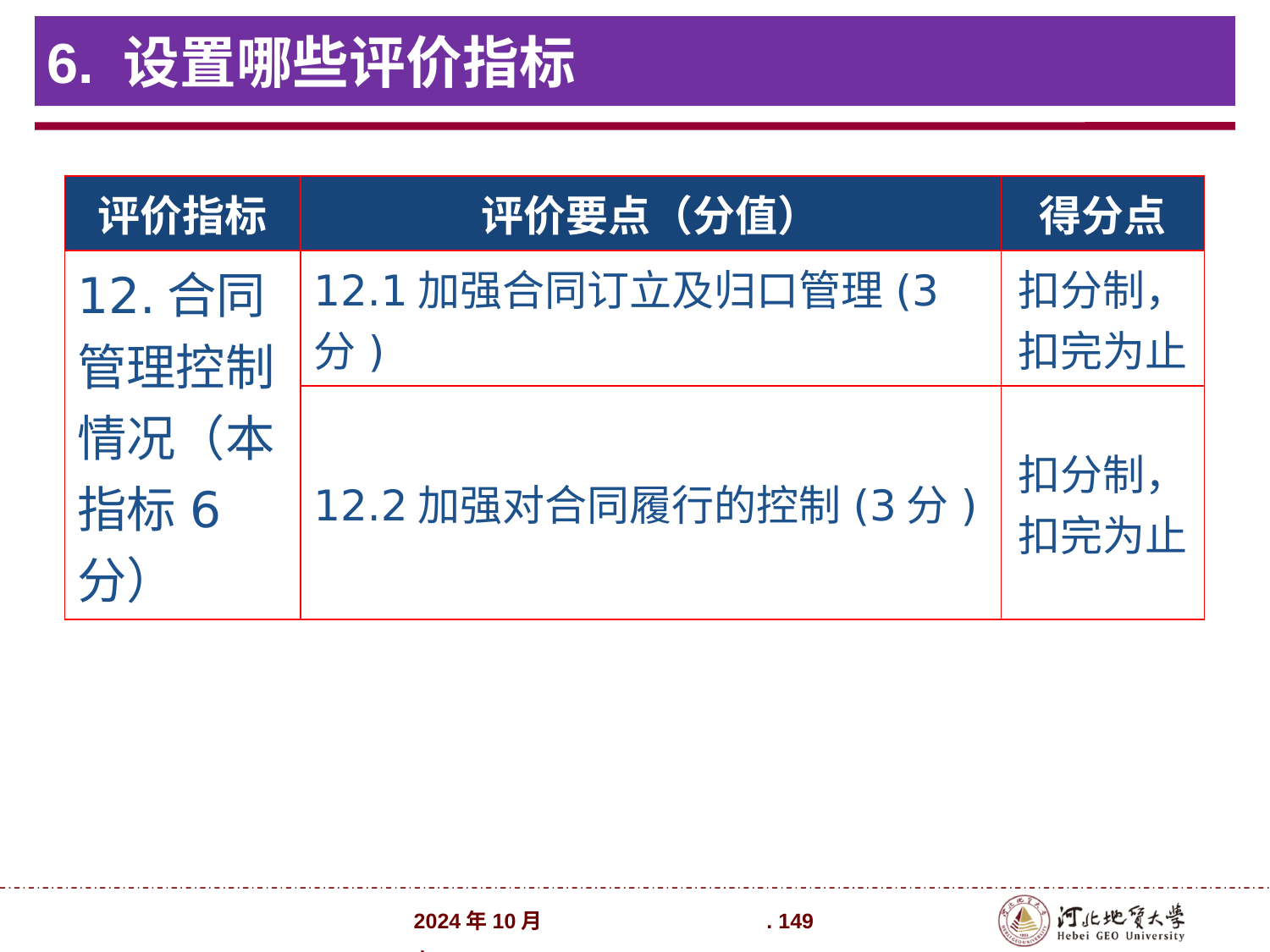

# 6. 设置哪些评价指标
| 评价指标 | 评价要点（分值） | 得分点 |
| --- | --- | --- |
| 12.合同管理控制情况（本指标6分） | 12.1加强合同订立及归口管理(3分) | 扣分制，扣完为止 |
|  | 12.2加强对合同履行的控制(3分) | 扣分制，扣完为止 |
2024年10月                                             . 149 .